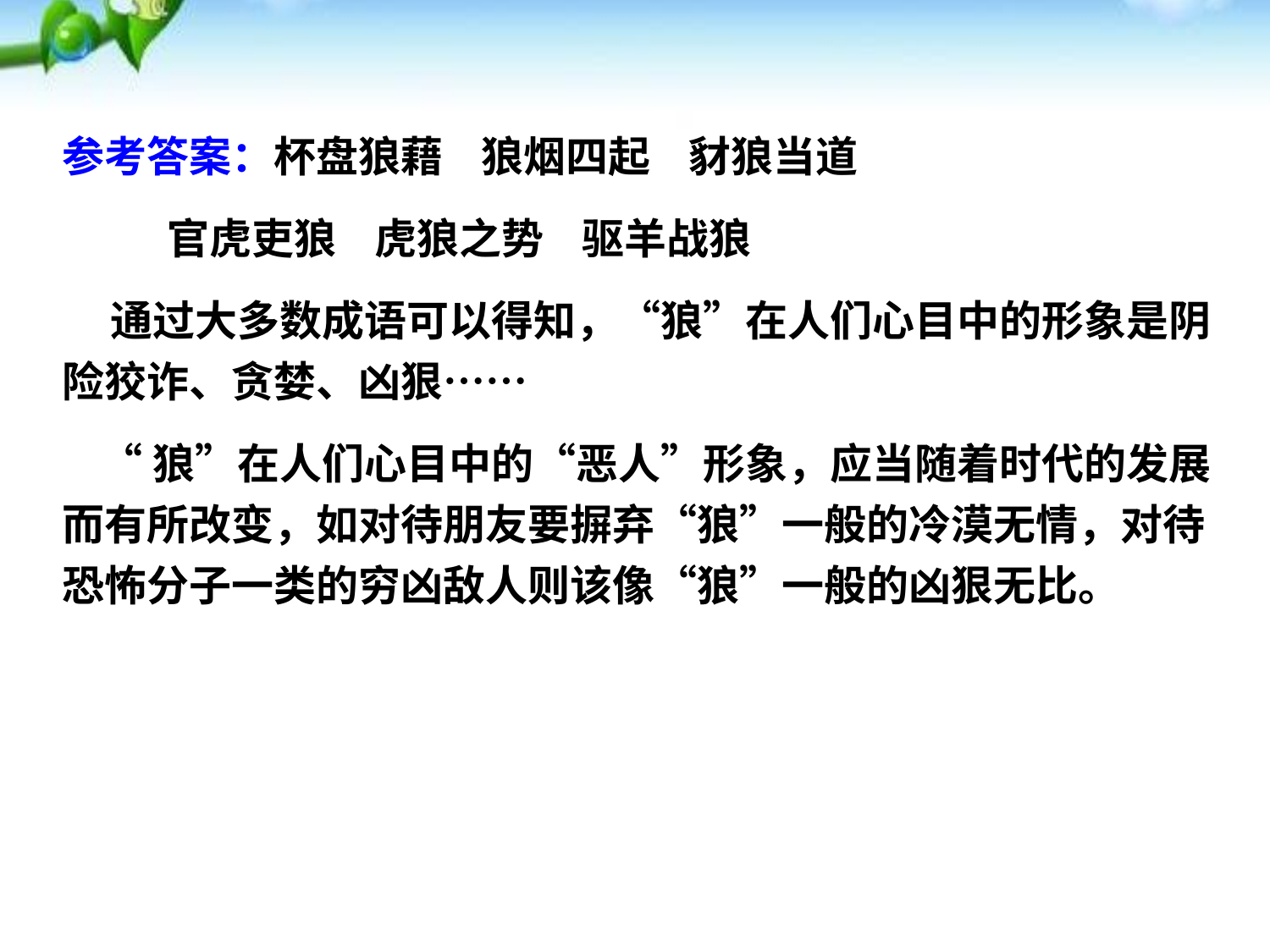

参考答案：杯盘狼藉    狼烟四起    豺狼当道
          官虎吏狼    虎狼之势    驱羊战狼
    通过大多数成语可以得知，“狼”在人们心目中的形象是阴险狡诈、贪婪、凶狠……
    “狼”在人们心目中的“恶人”形象，应当随着时代的发展而有所改变，如对待朋友要摒弃“狼”一般的冷漠无情，对待恐怖分子一类的穷凶敌人则该像“狼”一般的凶狠无比。